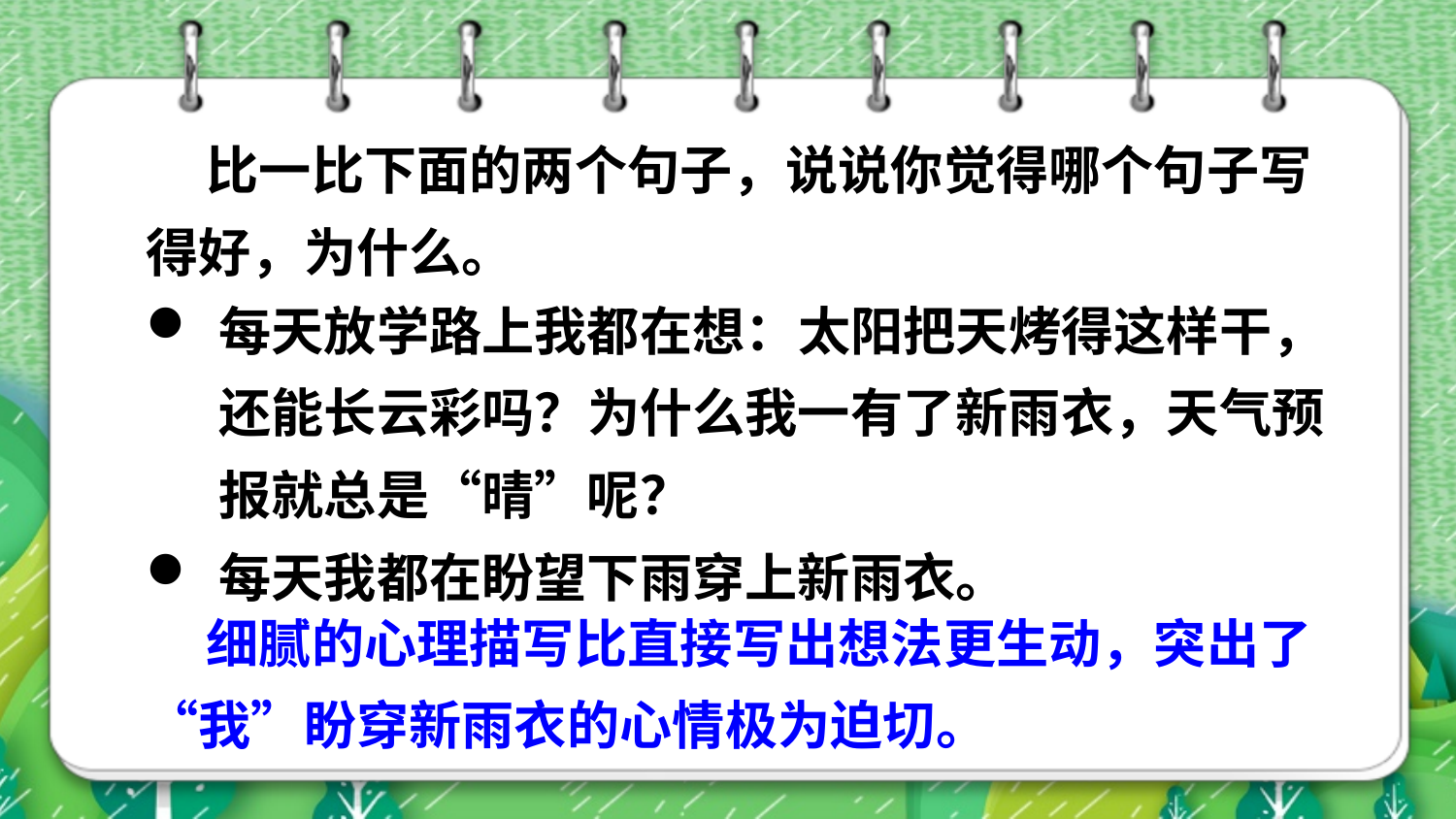

比一比下面的两个句子，说说你觉得哪个句子写得好，为什么。
每天放学路上我都在想：太阳把天烤得这样干，还能长云彩吗？为什么我一有了新雨衣，天气预报就总是“晴”呢？
每天我都在盼望下雨穿上新雨衣。
    细腻的心理描写比直接写出想法更生动，突出了“我”盼穿新雨衣的心情极为迫切。